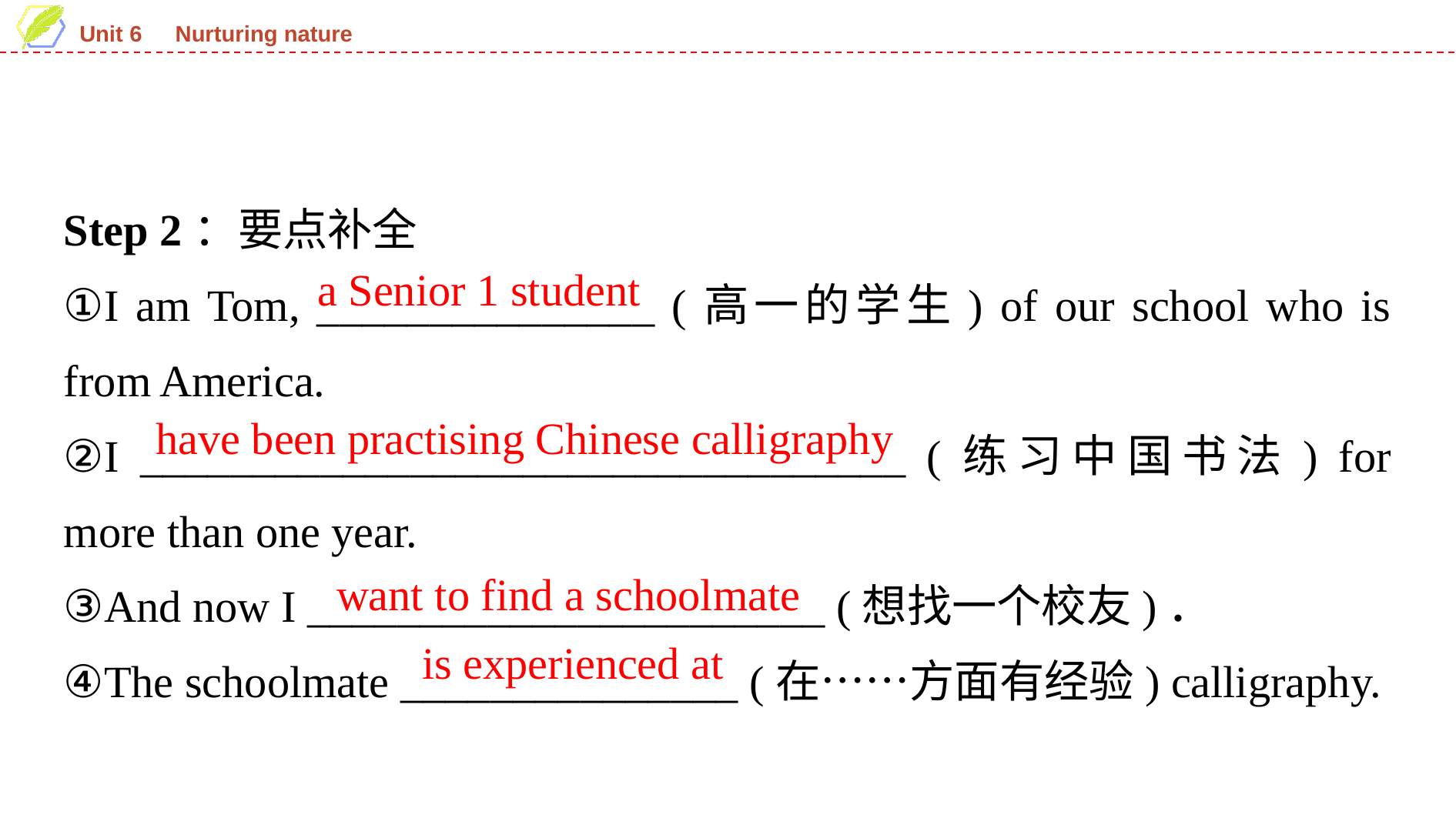

Step 2：要点补全
①I am Tom, _______________ (高一的学生) of our school who is from America.
②I __________________________________ (练习中国书法) for more than one year.
③And now I _______________________ (想找一个校友)．
④The schoolmate _______________ (在……方面有经验) calligraphy.
a Senior 1 student
have been practising Chinese calligraphy
want to find a schoolmate
is experienced at